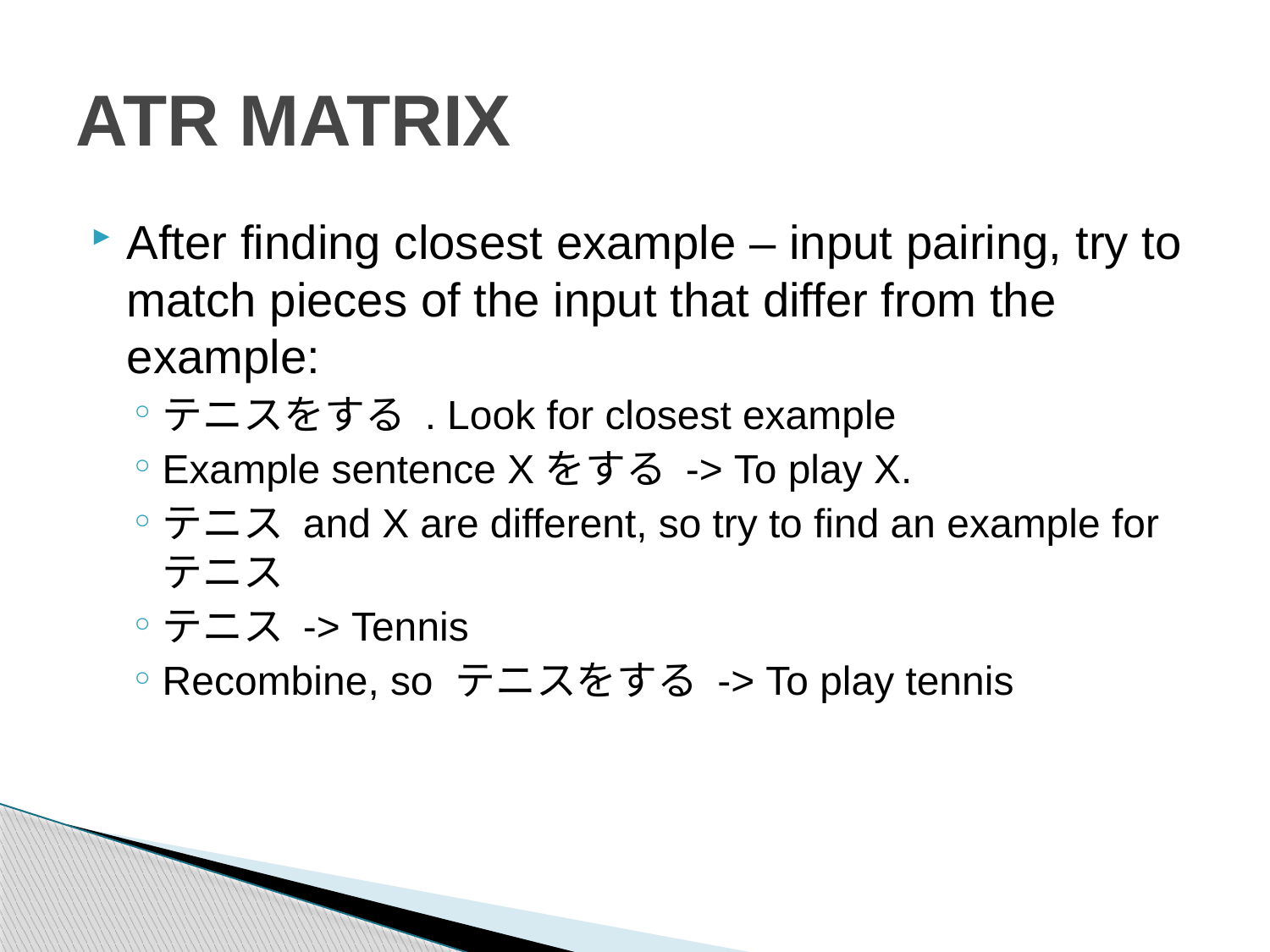

# ATR MATRIX
After finding closest example – input pairing, try to match pieces of the input that differ from the example:
テニスをする . Look for closest example
Example sentence Xをする -> To play X.
テニス and X are different, so try to find an example for テニス
テニス -> Tennis
Recombine, so テニスをする -> To play tennis